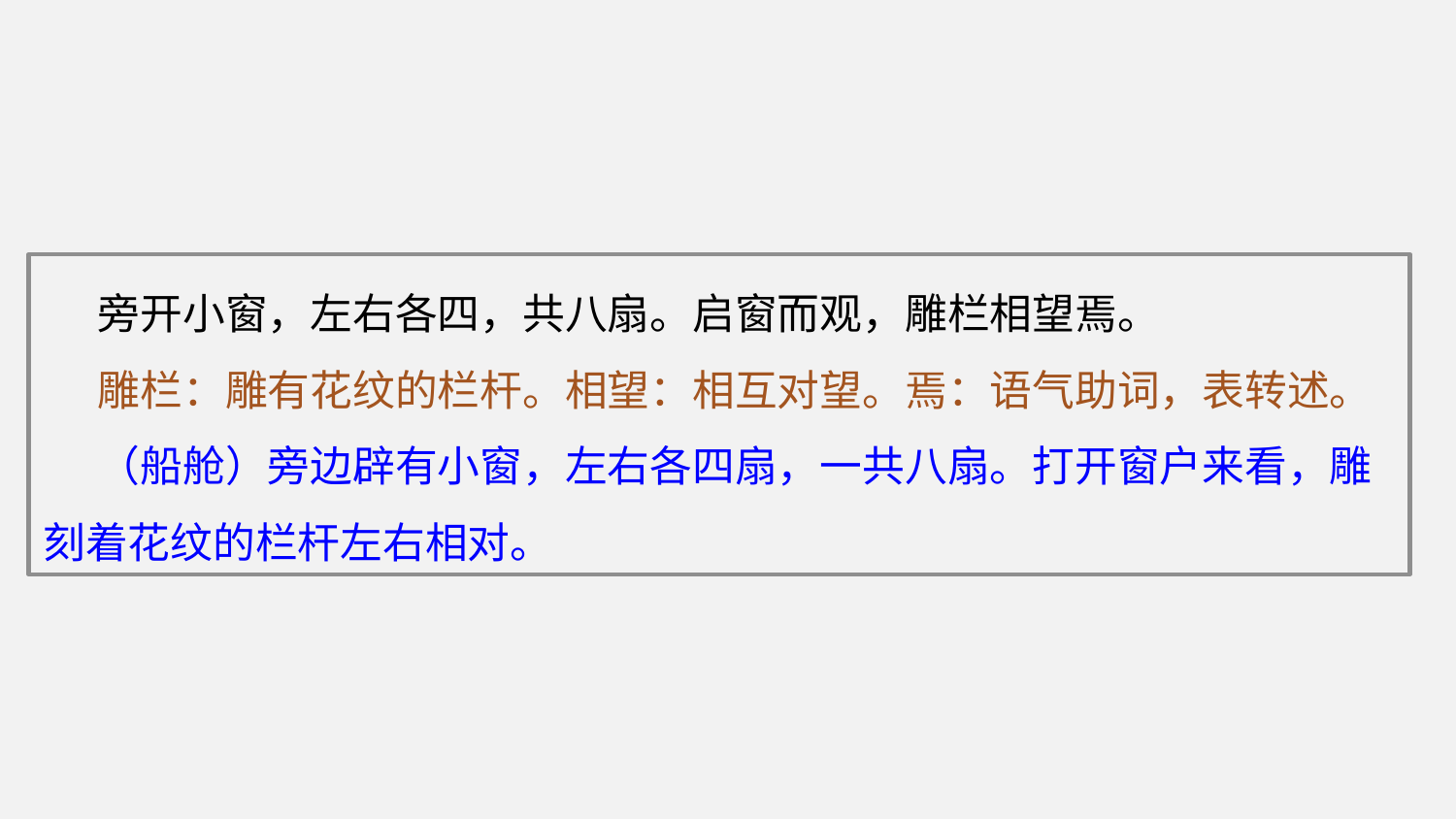

旁开小窗，左右各四，共八扇。启窗而观，雕栏相望焉。
雕栏：雕有花纹的栏杆。相望：相互对望。焉：语气助词，表转述。
（船舱）旁边辟有小窗，左右各四扇，一共八扇。打开窗户来看，雕刻着花纹的栏杆左右相对。